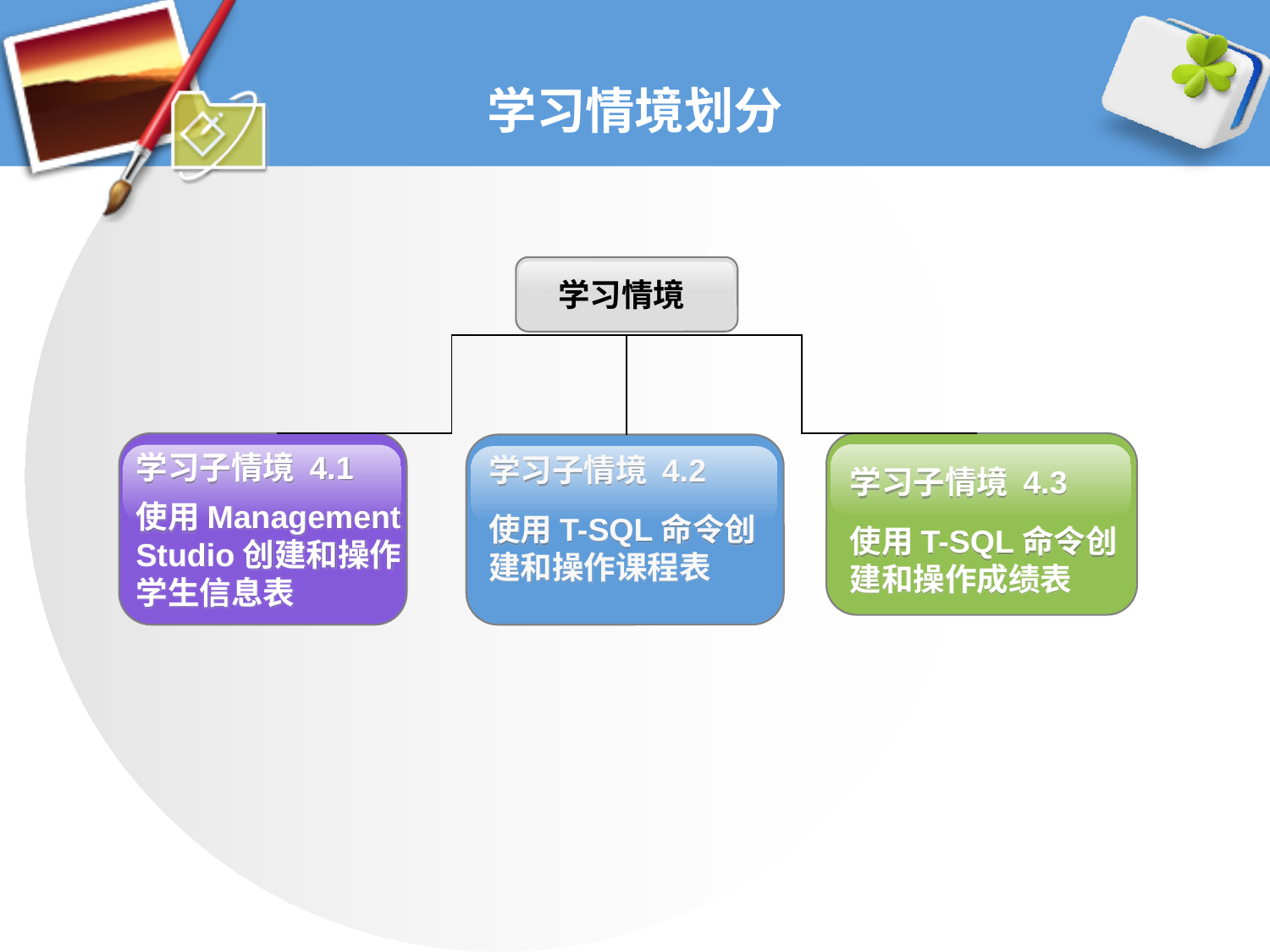

# 学习情境划分

学习情境

学习子情境 4.1
使用Management Studio创建和操作学生信息表
学习子情境 4.2
使用T-SQL命令创建和操作课程表
学习子情境 4.3
使用T-SQL命令创建和操作成绩表